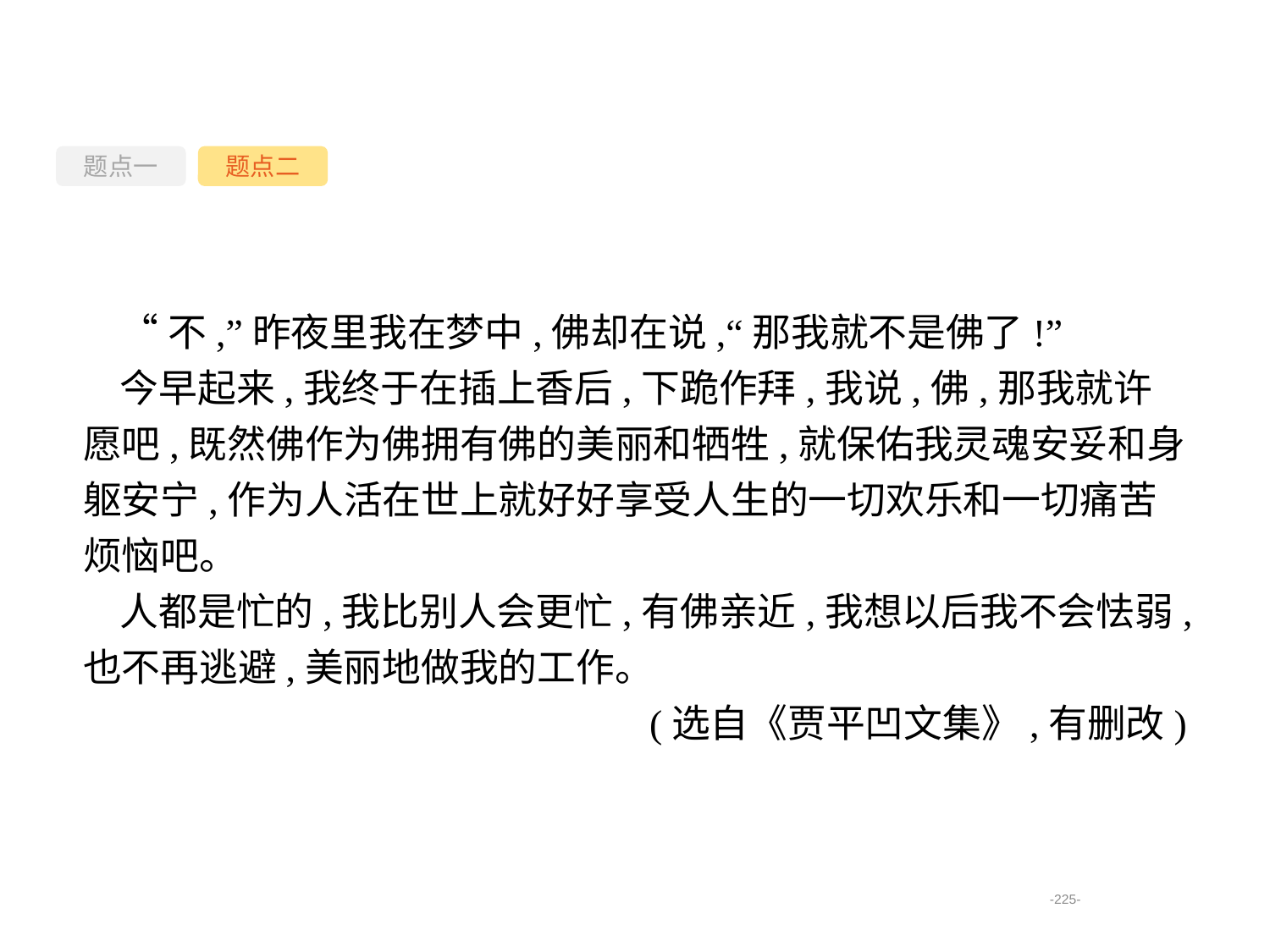

题点一
题点二
“不,”昨夜里我在梦中,佛却在说,“那我就不是佛了!”
今早起来,我终于在插上香后,下跪作拜,我说,佛,那我就许愿吧,既然佛作为佛拥有佛的美丽和牺牲,就保佑我灵魂安妥和身躯安宁,作为人活在世上就好好享受人生的一切欢乐和一切痛苦烦恼吧。
人都是忙的,我比别人会更忙,有佛亲近,我想以后我不会怯弱,也不再逃避,美丽地做我的工作。
(选自《贾平凹文集》,有删改)
-225-